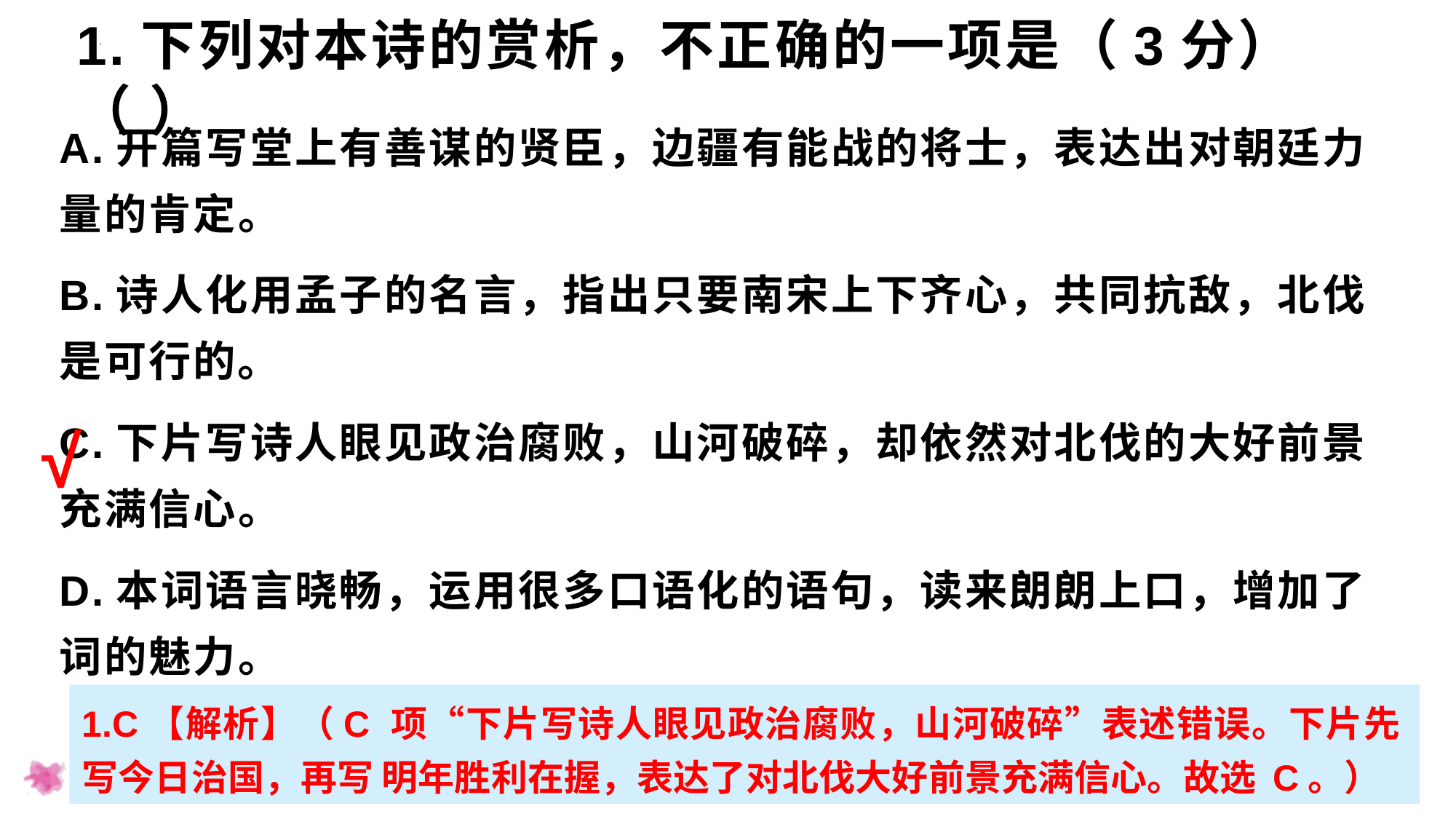

# 1.下列对本诗的赏析，不正确的一项是（3分）（ ）
A.开篇写堂上有善谋的贤臣，边疆有能战的将士，表达出对朝廷力量的肯定。
B.诗人化用孟子的名言，指出只要南宋上下齐心，共同抗敌，北伐是可行的。
C.下片写诗人眼见政治腐败，山河破碎，却依然对北伐的大好前景充满信心。
D.本词语言晓畅，运用很多口语化的语句，读来朗朗上口，增加了词的魅力。
√
1.C【解析】（C 项“下片写诗人眼见政治腐败，山河破碎”表述错误。下片先写今日治国，再写 明年胜利在握，表达了对北伐大好前景充满信心。故选 C。）